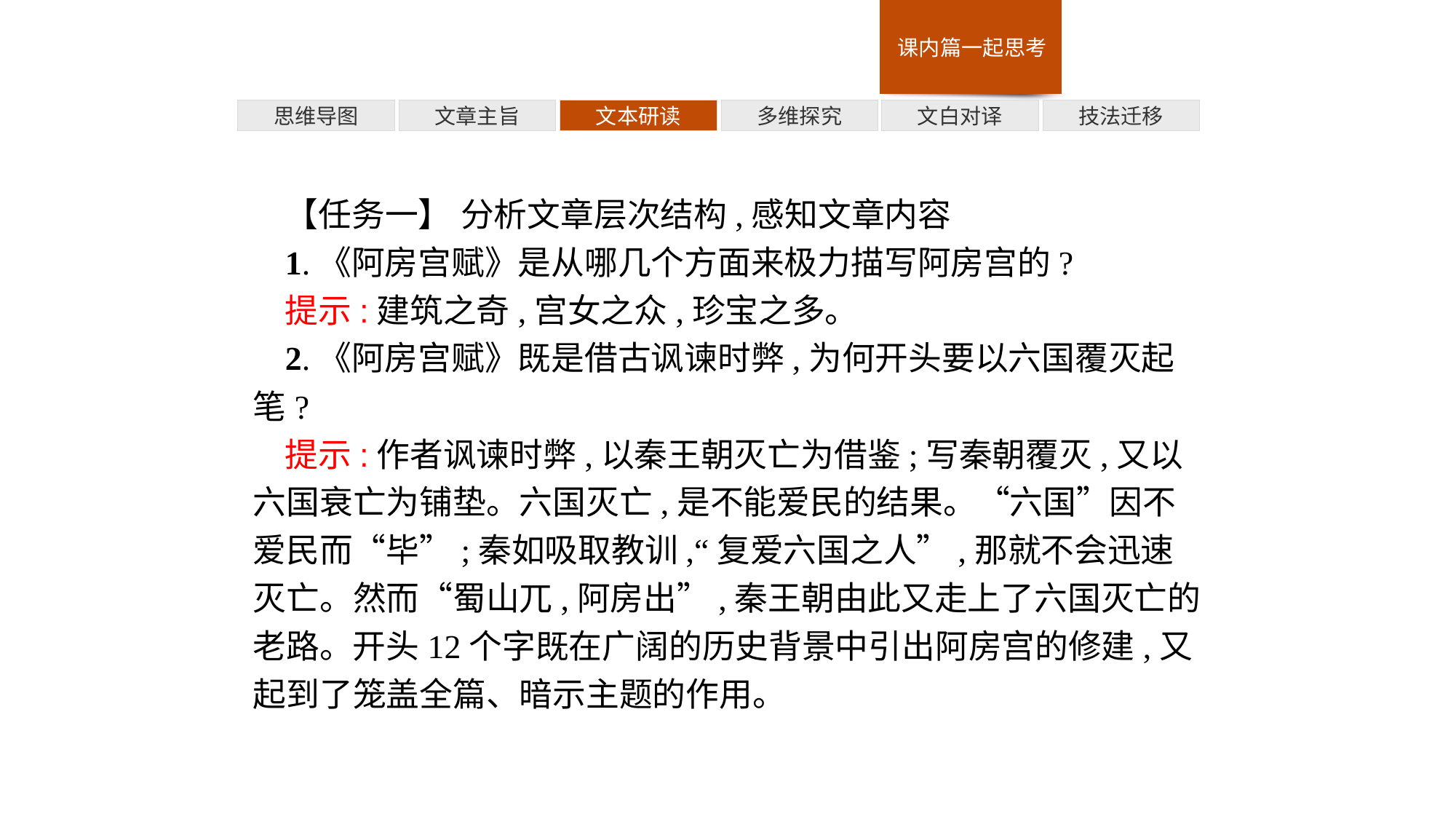

多维探究
技法迁移
思维导图
文章主旨
文本研读
文白对译
【任务一】 分析文章层次结构,感知文章内容
1.《阿房宫赋》是从哪几个方面来极力描写阿房宫的?
提示:建筑之奇,宫女之众,珍宝之多。
2.《阿房宫赋》既是借古讽谏时弊,为何开头要以六国覆灭起笔?
提示:作者讽谏时弊,以秦王朝灭亡为借鉴;写秦朝覆灭,又以六国衰亡为铺垫。六国灭亡,是不能爱民的结果。“六国”因不爱民而“毕”;秦如吸取教训,“复爱六国之人”,那就不会迅速灭亡。然而“蜀山兀,阿房出”,秦王朝由此又走上了六国灭亡的老路。开头12个字既在广阔的历史背景中引出阿房宫的修建,又起到了笼盖全篇、暗示主题的作用。